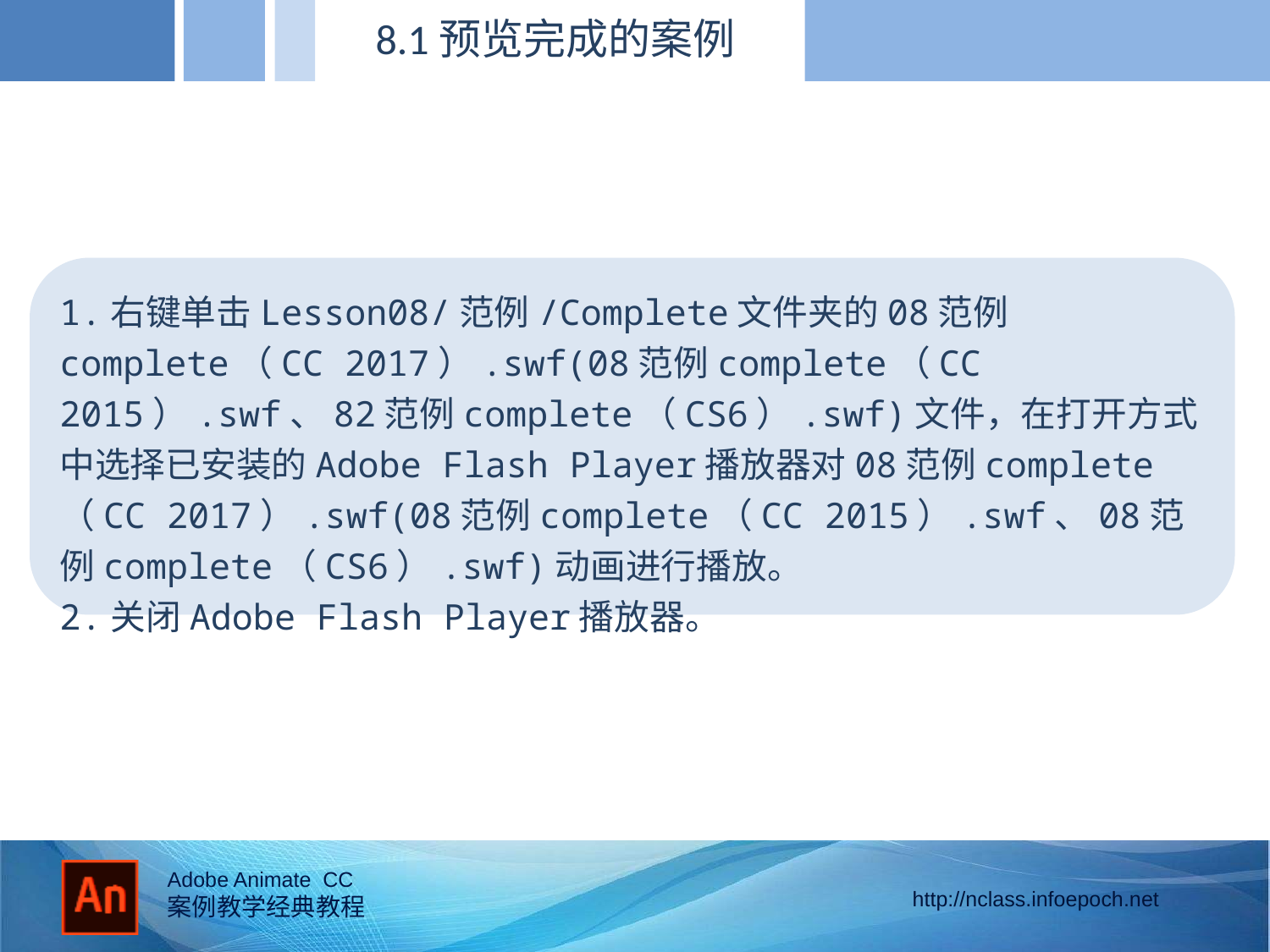

8.1预览完成的案例
1.右键单击Lesson08/范例/Complete文件夹的08范例complete（CC 2017）.swf(08范例complete（CC 2015）.swf、82范例complete（CS6）.swf)文件，在打开方式中选择已安装的Adobe Flash Player播放器对08范例complete（CC 2017）.swf(08范例complete（CC 2015）.swf、08范例complete（CS6）.swf)动画进行播放。
2.关闭Adobe Flash Player播放器。